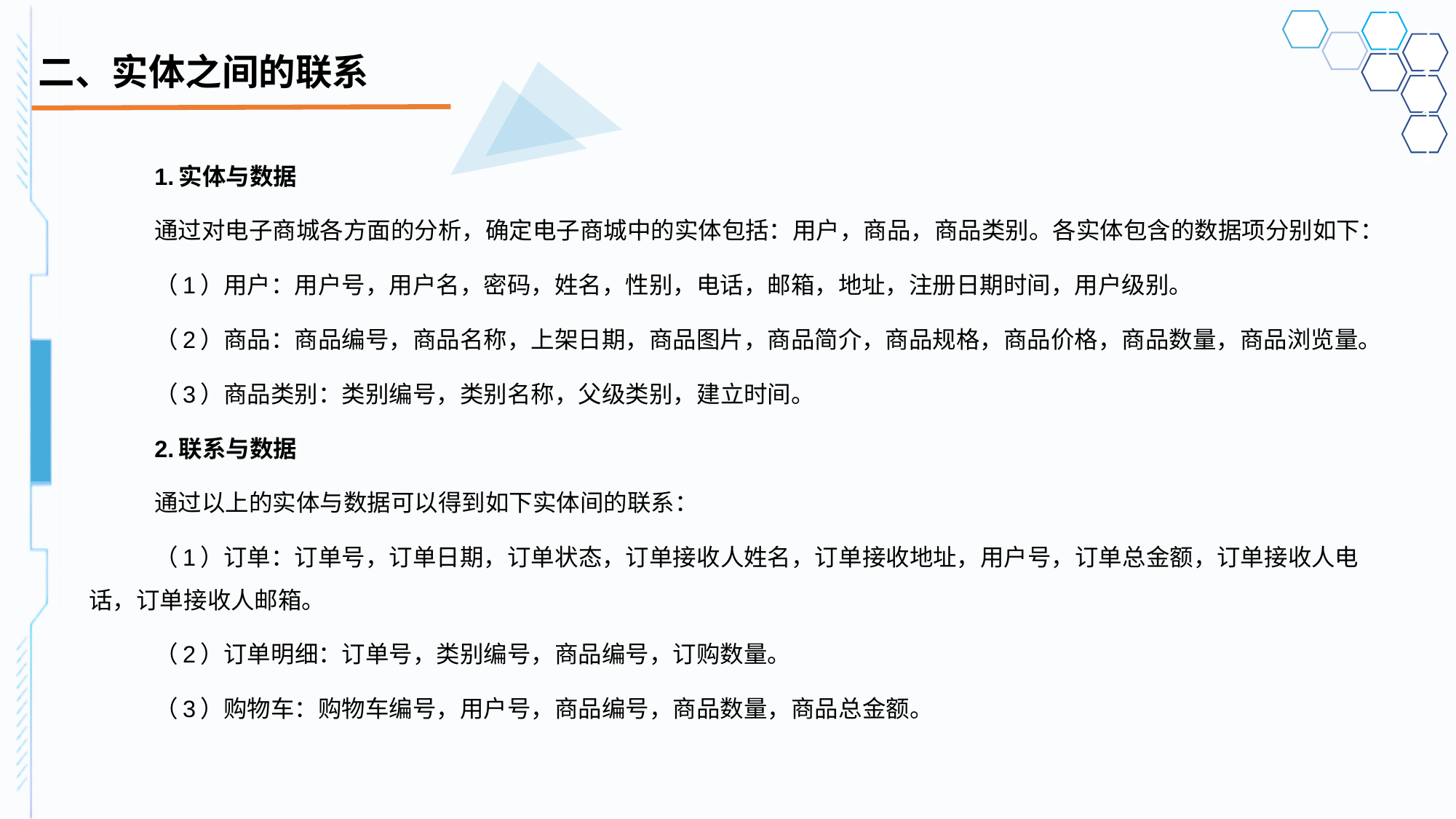

# 二、实体之间的联系

1.实体与数据
通过对电子商城各方面的分析，确定电子商城中的实体包括：用户，商品，商品类别。各实体包含的数据项分别如下：
（1）用户：用户号，用户名，密码，姓名，性别，电话，邮箱，地址，注册日期时间，用户级别。
（2）商品：商品编号，商品名称，上架日期，商品图片，商品简介，商品规格，商品价格，商品数量，商品浏览量。
（3）商品类别：类别编号，类别名称，父级类别，建立时间。
2.联系与数据
通过以上的实体与数据可以得到如下实体间的联系：
（1）订单：订单号，订单日期，订单状态，订单接收人姓名，订单接收地址，用户号，订单总金额，订单接收人电话，订单接收人邮箱。
（2）订单明细：订单号，类别编号，商品编号，订购数量。
（3）购物车：购物车编号，用户号，商品编号，商品数量，商品总金额。